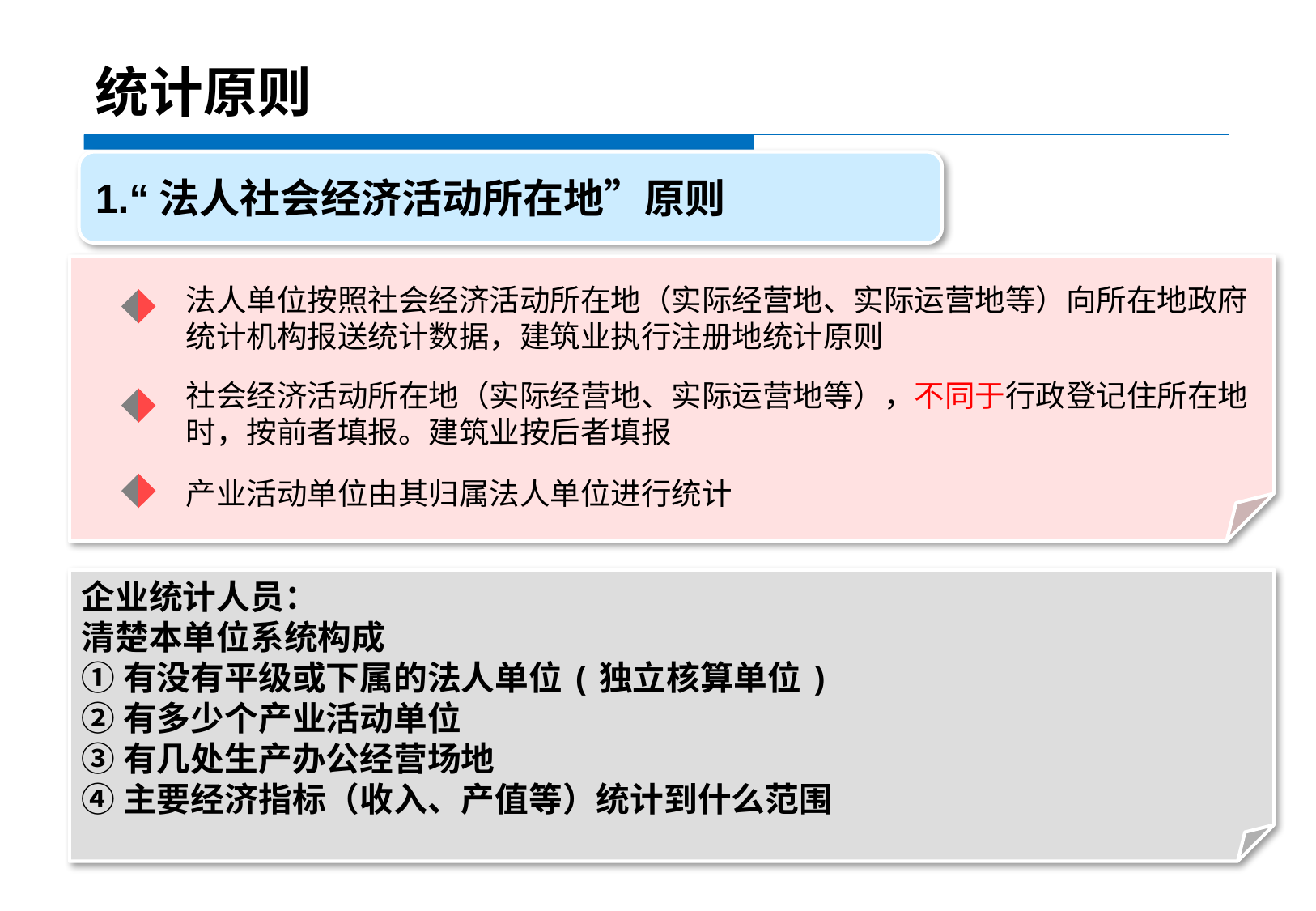

统计原则
1.“法人社会经济活动所在地”原则

法人单位按照社会经济活动所在地（实际经营地、实际运营地等）向所在地政府统计机构报送统计数据，建筑业执行注册地统计原则

社会经济活动所在地（实际经营地、实际运营地等），不同于行政登记住所在地时，按前者填报。建筑业按后者填报

产业活动单位由其归属法人单位进行统计
企业统计人员：
清楚本单位系统构成
①有没有平级或下属的法人单位(独立核算单位)
②有多少个产业活动单位
③有几处生产办公经营场地
④主要经济指标（收入、产值等）统计到什么范围